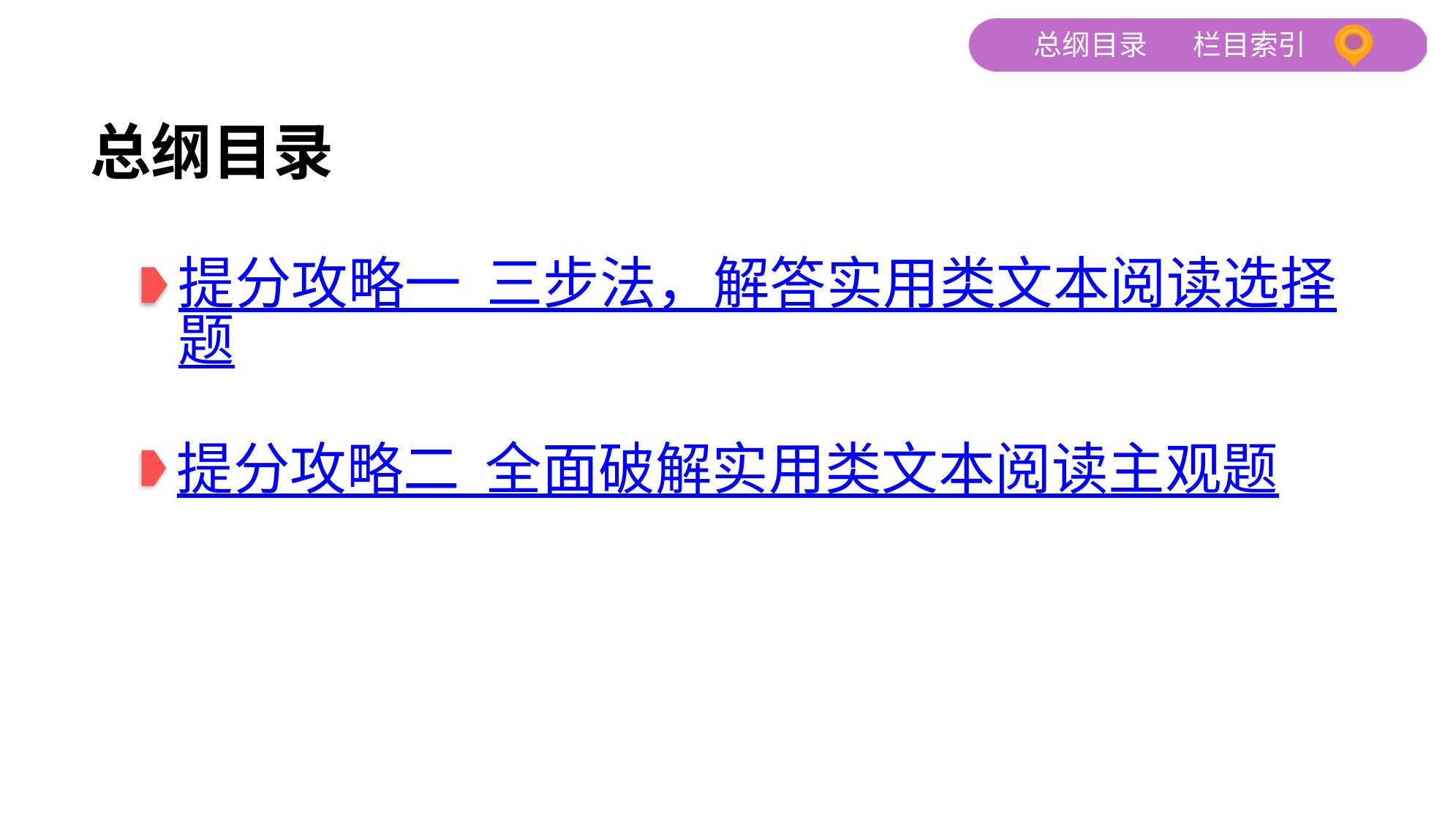

总纲目录
提分攻略一  三步法，解答实用类文本阅读选择题

提分攻略二  全面破解实用类文本阅读主观题